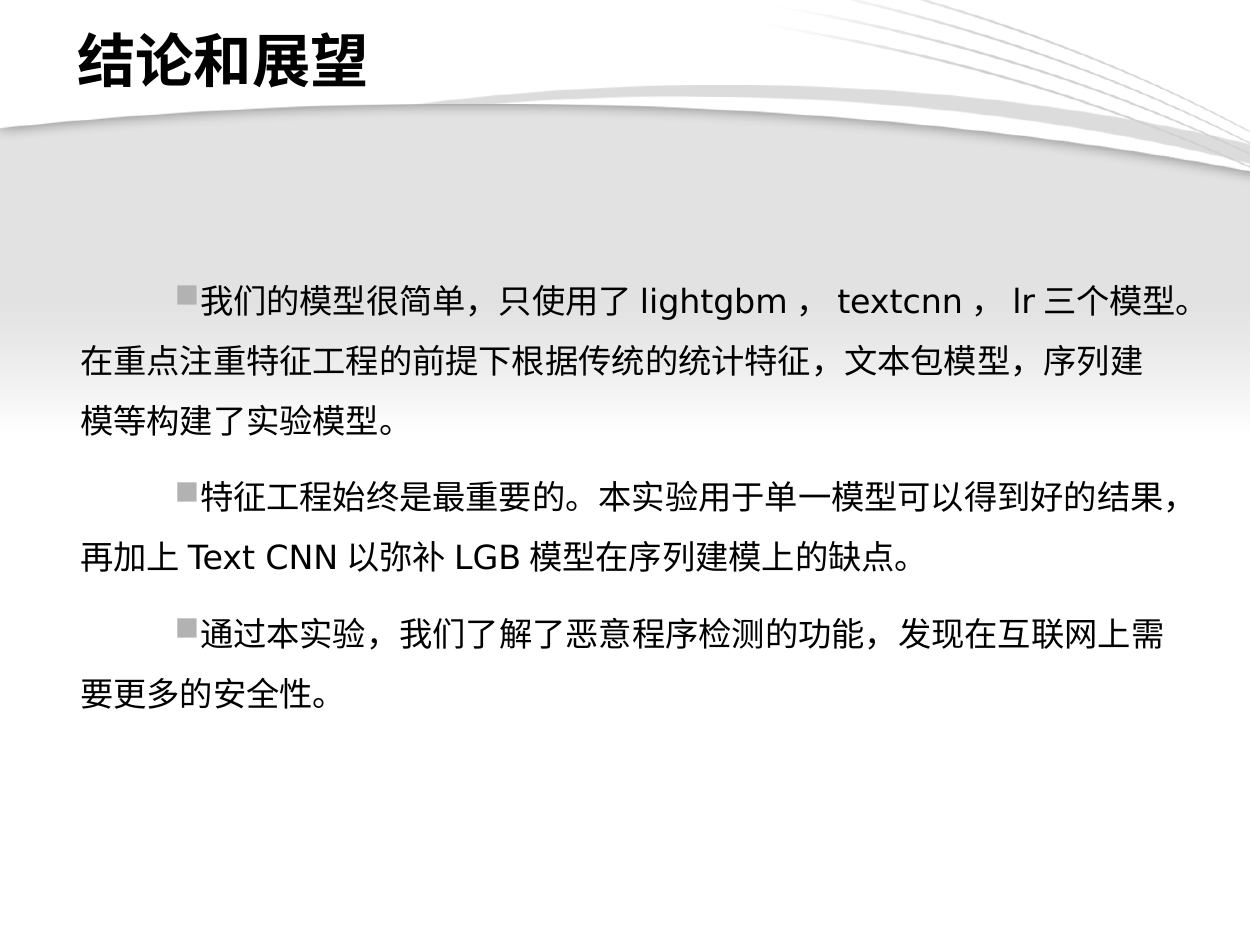

# 结论和展望
我们的模型很简单，只使用了lightgbm，textcnn，lr三个模型。在重点注重特征工程的前提下根据传统的统计特征，文本包模型，序列建模等构建了实验模型。
特征工程始终是最重要的。本实验用于单一模型可以得到好的结果，再加上Text CNN以弥补LGB模型在序列建模上的缺点。
通过本实验，我们了解了恶意程序检测的功能，发现在互联网上需要更多的安全性。